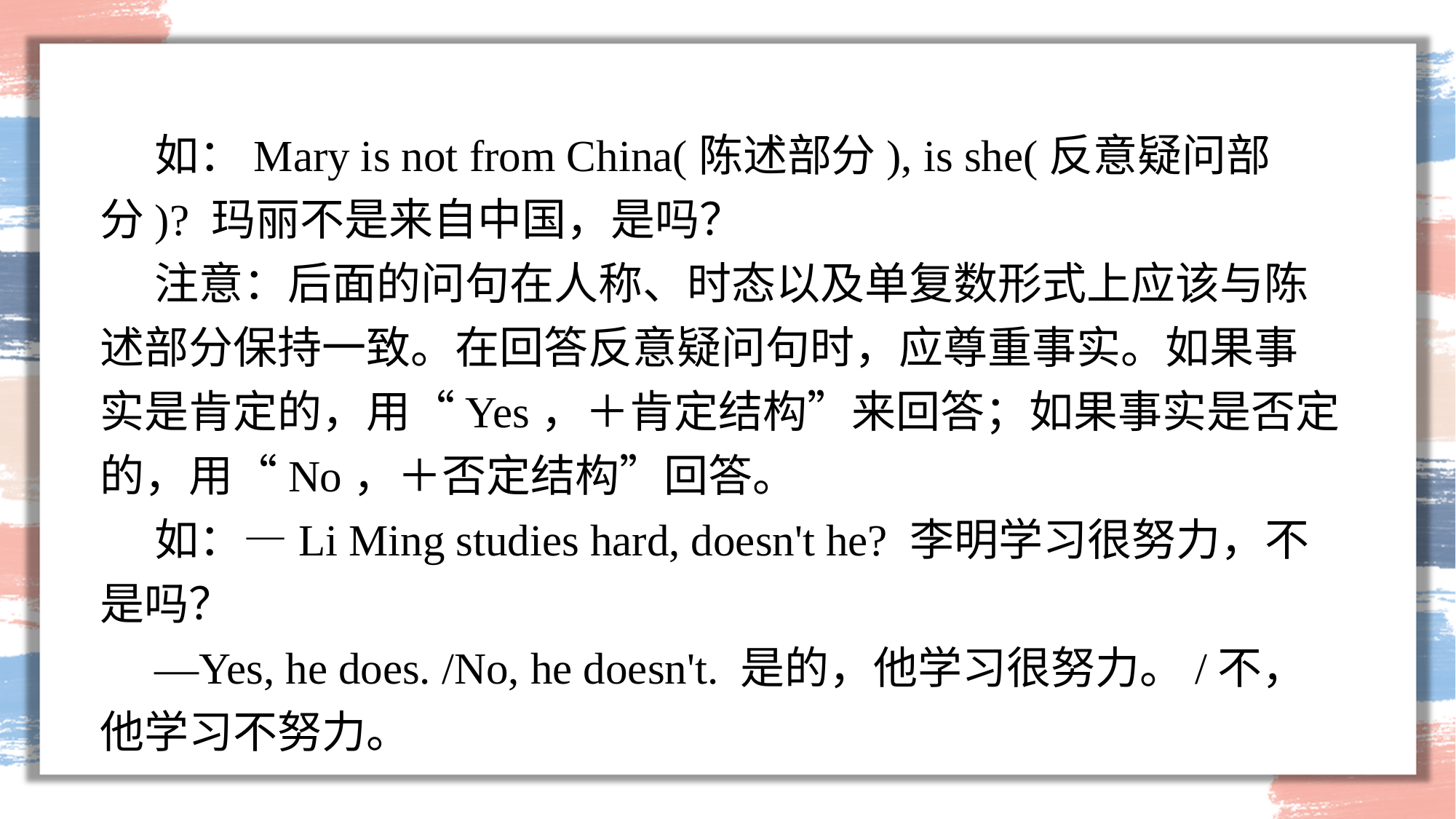

如：Mary is not from China(陈述部分), is she(反意疑问部分)? 玛丽不是来自中国，是吗？
注意：后面的问句在人称、时态以及单复数形式上应该与陈述部分保持一致。在回答反意疑问句时，应尊重事实。如果事实是肯定的，用“Yes，＋肯定结构”来回答；如果事实是否定的，用“No，＋否定结构”回答。
如：—Li Ming studies hard, doesn't he? 李明学习很努力，不是吗？
—Yes, he does. /No, he doesn't. 是的，他学习很努力。/不，他学习不努力。